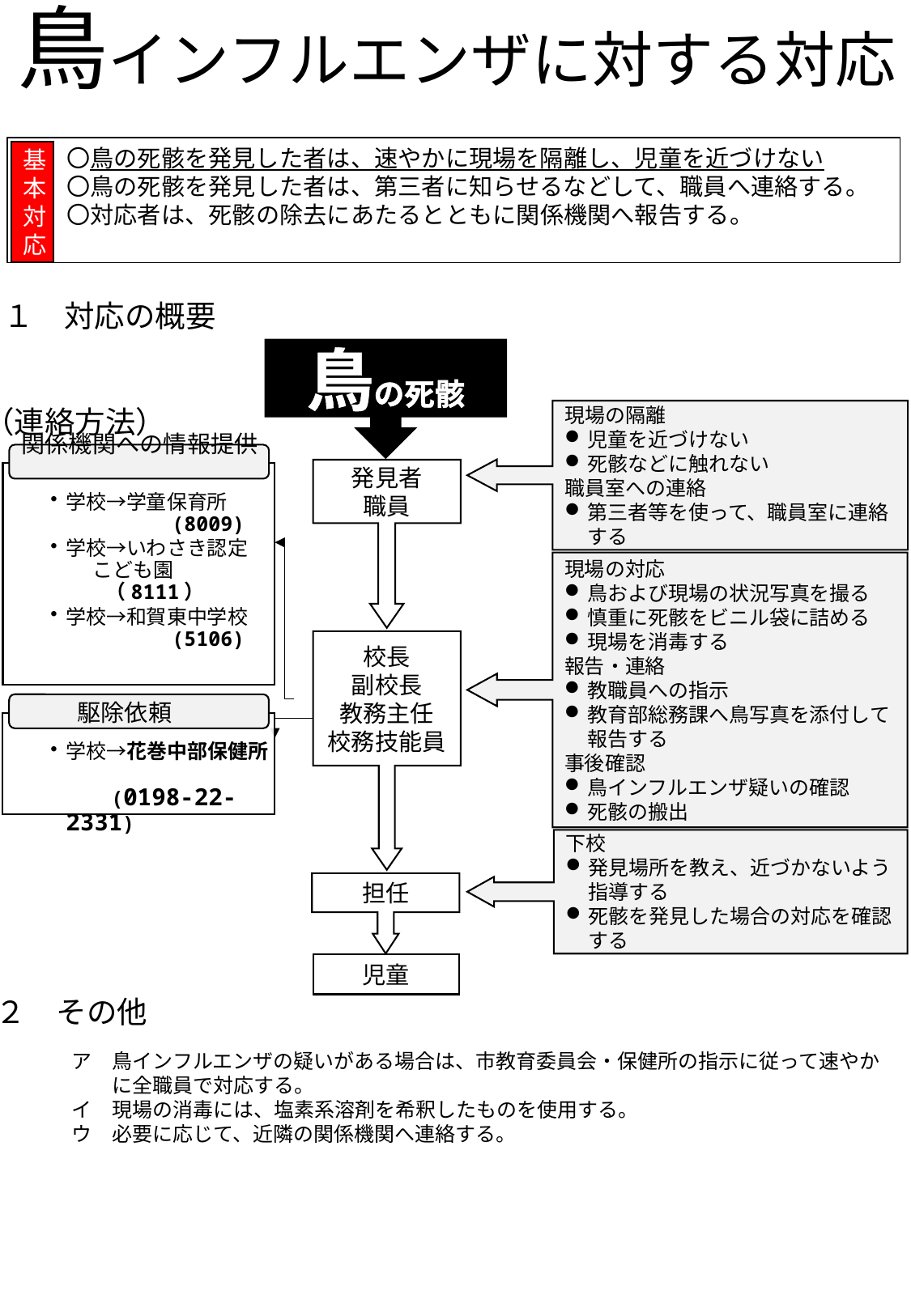

鳥インフルエンザに対する対応
　　〇鳥の死骸を発見した者は、速やかに現場を隔離し、児童を近づけない　　〇　〇鳥の死骸を発見した者は、第三者に知らせるなどして、職員へ連絡する。
　　〇対応者は、死骸の除去にあたるとともに関係機関へ報告する。

基本対応
１　対応の概要
学校→学童保育所
　　　　　(8009)
学校→いわさき認定
      こども園
         （8111）
学校→和賀東中学校
　　　　　(5106)
関係機関への情報提供
鳥の死骸
（連絡方法）
現場の隔離
児童を近づけない
死骸などに触れない
職員室への連絡
第三者等を使って、職員室に連絡する
発見者
職員
学校→花巻中部保健所　　
　　(0198-22-2331)
駆除依頼
現場の対応
鳥および現場の状況写真を撮る
慎重に死骸をビニル袋に詰める
現場を消毒する
報告・連絡
教職員への指示
教育部総務課へ鳥写真を添付して報告する
事後確認
鳥インフルエンザ疑いの確認
死骸の搬出
校長
副校長
教務主任
校務技能員
下校
発見場所を教え、近づかないよう指導する
死骸を発見した場合の対応を確認する
担任
児童
２　その他
ア　鳥インフルエンザの疑いがある場合は、市教育委員会・保健所の指示に従って速やか
　　に全職員で対応する。
イ　現場の消毒には、塩素系溶剤を希釈したものを使用する。
ウ　必要に応じて、近隣の関係機関へ連絡する。